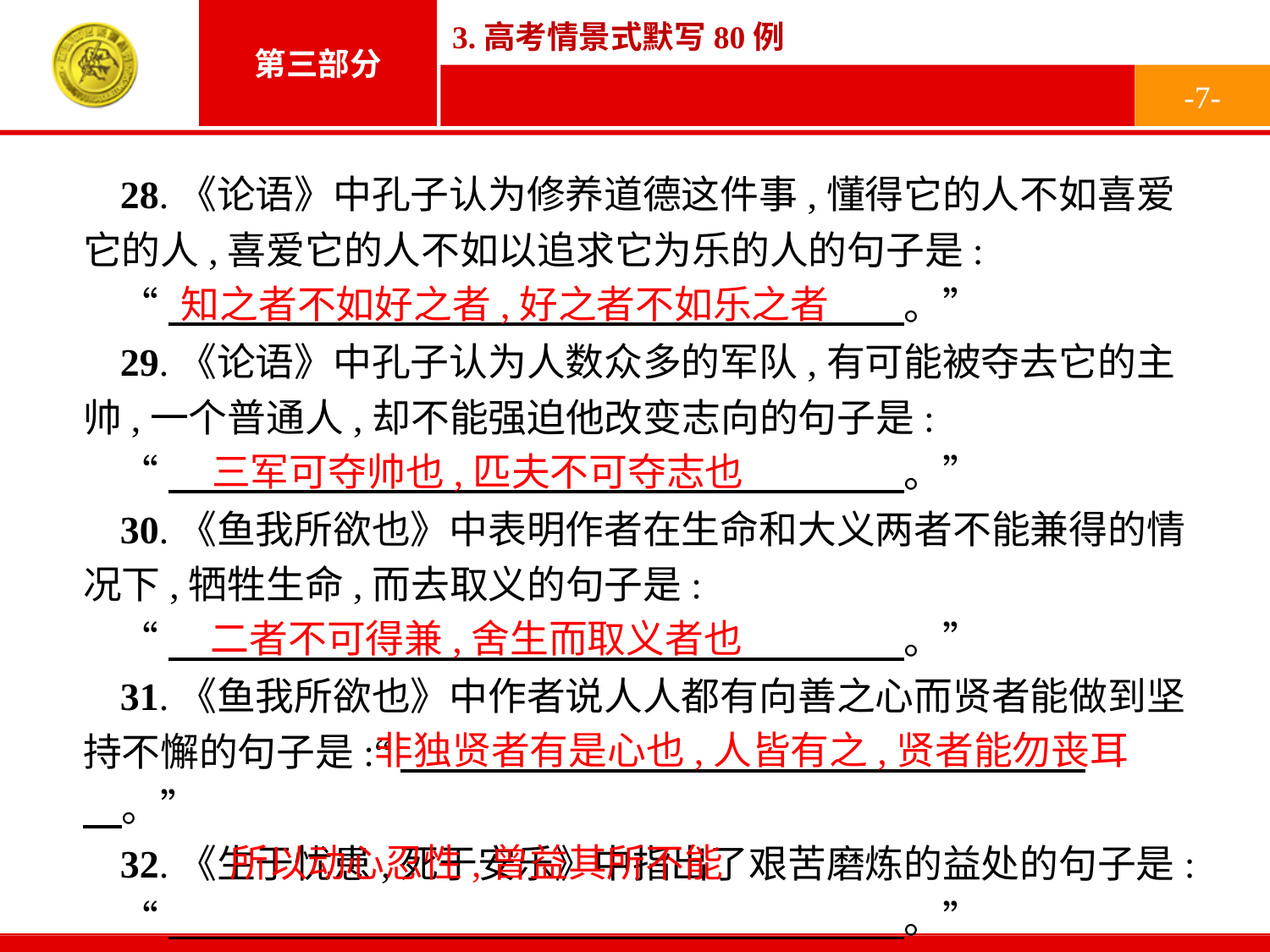

-7-
28.《论语》中孔子认为修养道德这件事,懂得它的人不如喜爱它的人,喜爱它的人不如以追求它为乐的人的句子是:
“　　　　　　　　　　　　　　　　　　　。”
29.《论语》中孔子认为人数众多的军队,有可能被夺去它的主帅,一个普通人,却不能强迫他改变志向的句子是:
“　　　　　　　　　　　　　　　　　　　。”
30.《鱼我所欲也》中表明作者在生命和大义两者不能兼得的情况下,牺牲生命,而去取义的句子是:
“　　　　　　　　　　　　　　　　　　　。”
31.《鱼我所欲也》中作者说人人都有向善之心而贤者能做到坚持不懈的句子是:“　　　　   　　　　　　　　　　　　　　。”
32.《生于忧患,死于安乐》中指出了艰苦磨炼的益处的句子是:
“　　　　　　　　　　　　　　　　　　　。”
知之者不如好之者,好之者不如乐之者
三军可夺帅也,匹夫不可夺志也
二者不可得兼,舍生而取义者也
非独贤者有是心也,人皆有之,贤者能勿丧耳
所以动心忍性,曾益其所不能